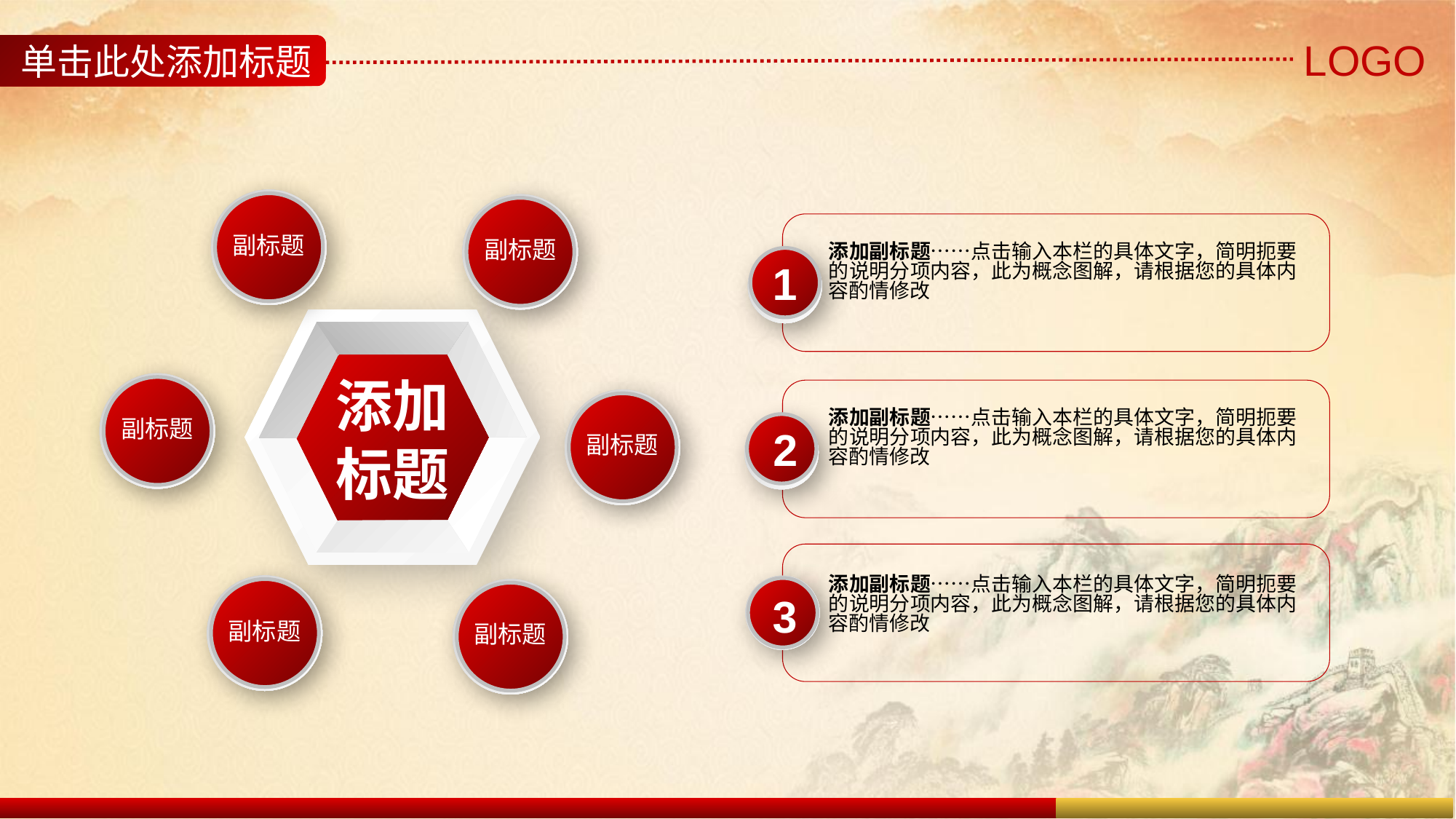

LOGO
单击此处添加标题

副标题

副标题

添加副标题……点击输入本栏的具体文字，简明扼要的说明分项内容，此为概念图解，请根据您的具体内容酌情修改

1

添加标题

副标题

副标题
添加副标题……点击输入本栏的具体文字，简明扼要的说明分项内容，此为概念图解，请根据您的具体内容酌情修改

2

副标题
添加副标题……点击输入本栏的具体文字，简明扼要的说明分项内容，此为概念图解，请根据您的具体内容酌情修改

副标题
3